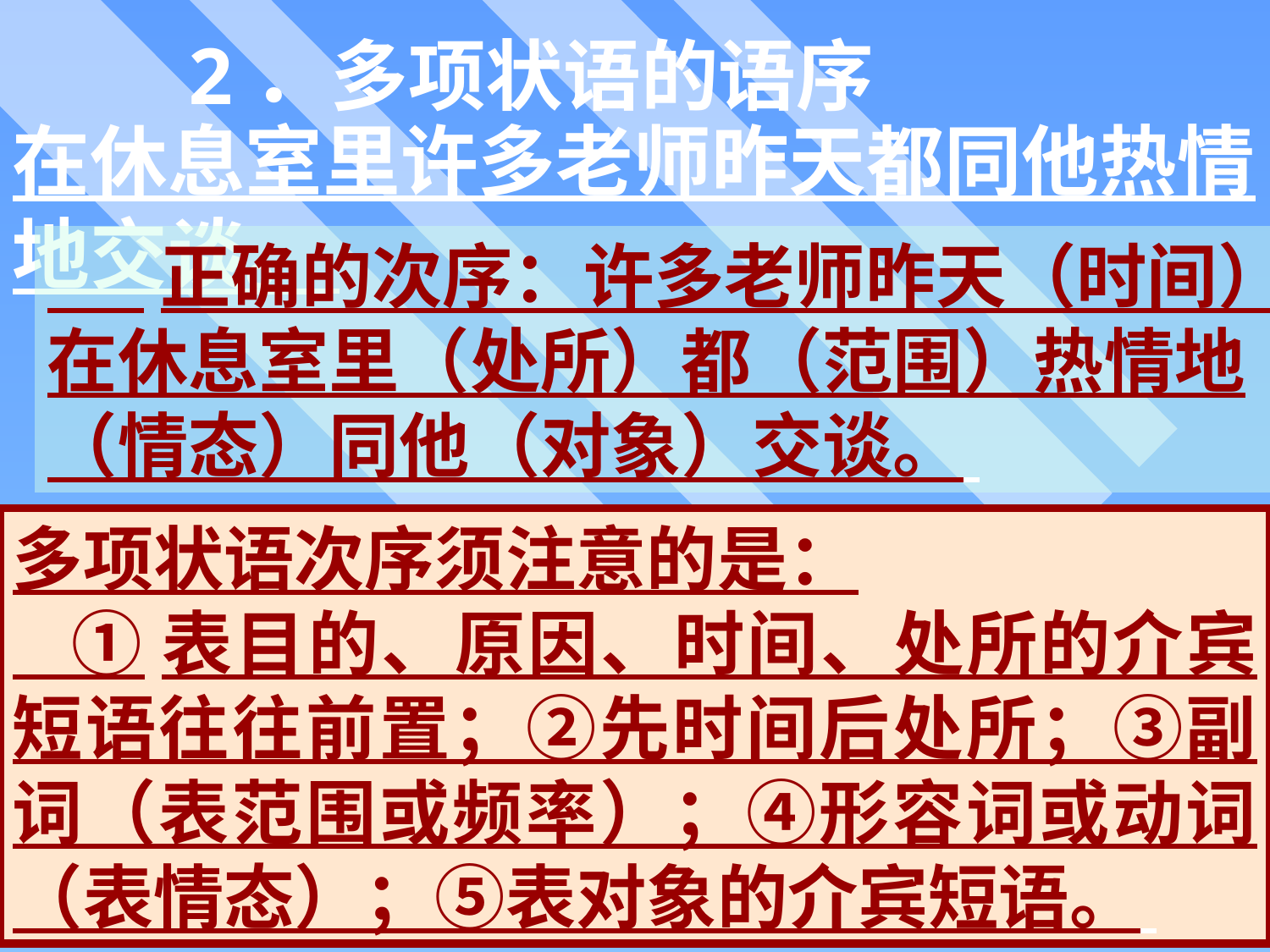

# 2．多项状语的语序
在休息室里许多老师昨天都同他热情地交谈。
      正确的次序：许多老师昨天（时间）在休息室里（处所）都（范围）热情地（情态）同他（对象）交谈。
多项状语次序须注意的是：
   ①表目的、原因、时间、处所的介宾短语往往前置；②先时间后处所；③副词（表范围或频率）；④形容词或动词（表情态）；⑤表对象的介宾短语。